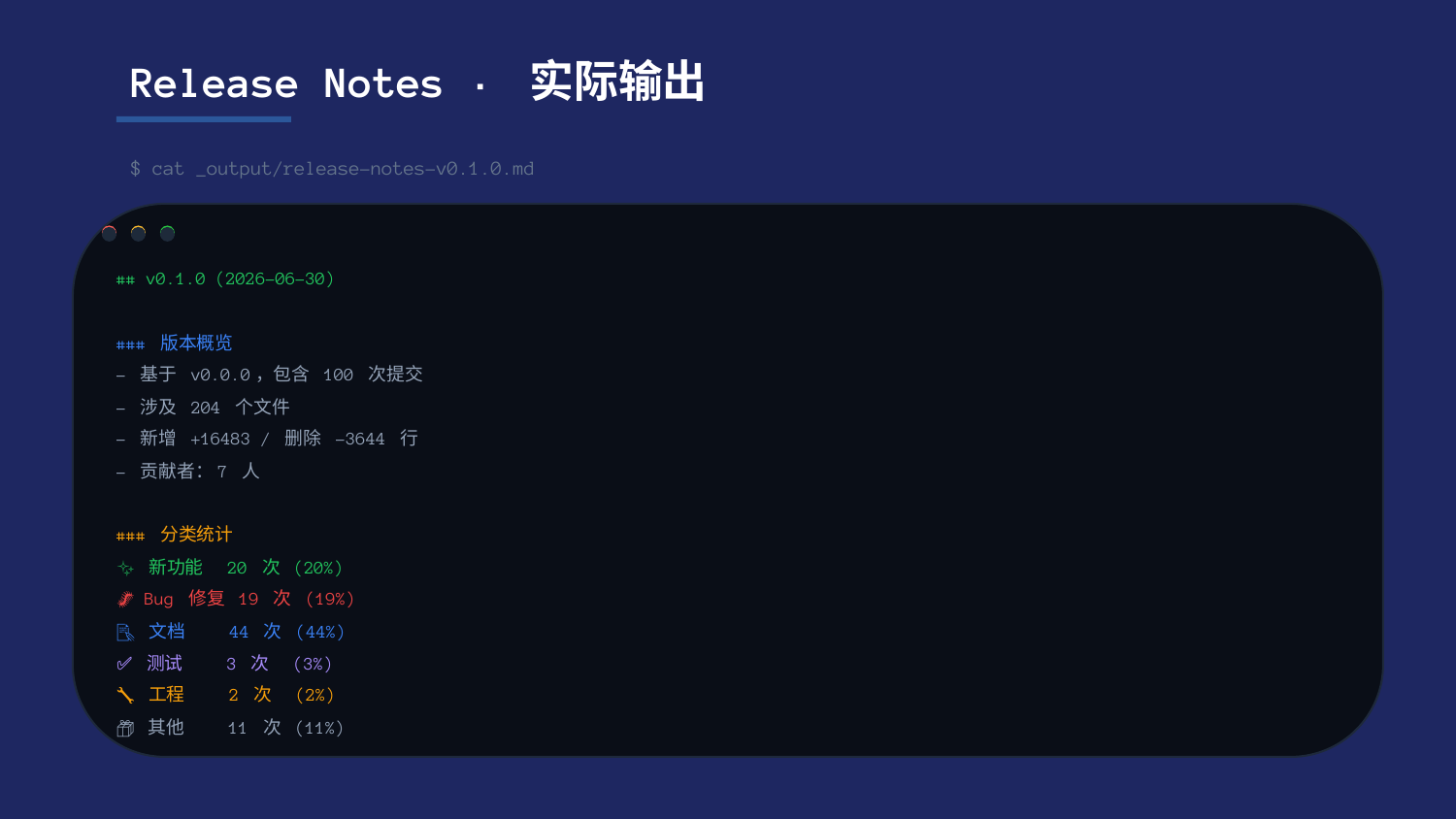

Release Notes · 实际输出

$ cat _output/release-notes-v0.1.0.md

## v0.1.0 (2026-06-30)
### 版本概览
- 基于 v0.0.0，包含 100 次提交
- 涉及 204 个文件
- 新增 +16483 / 删除 -3644 行
- 贡献者：7 人
### 分类统计
✨ 新功能  20 次 (20%)
🐛 Bug 修复 19 次 (19%)
📝 文档    44 次 (44%)
✅ 测试    3 次  (3%)
🔧 工程    2 次  (2%)
📦 其他    11 次 (11%)